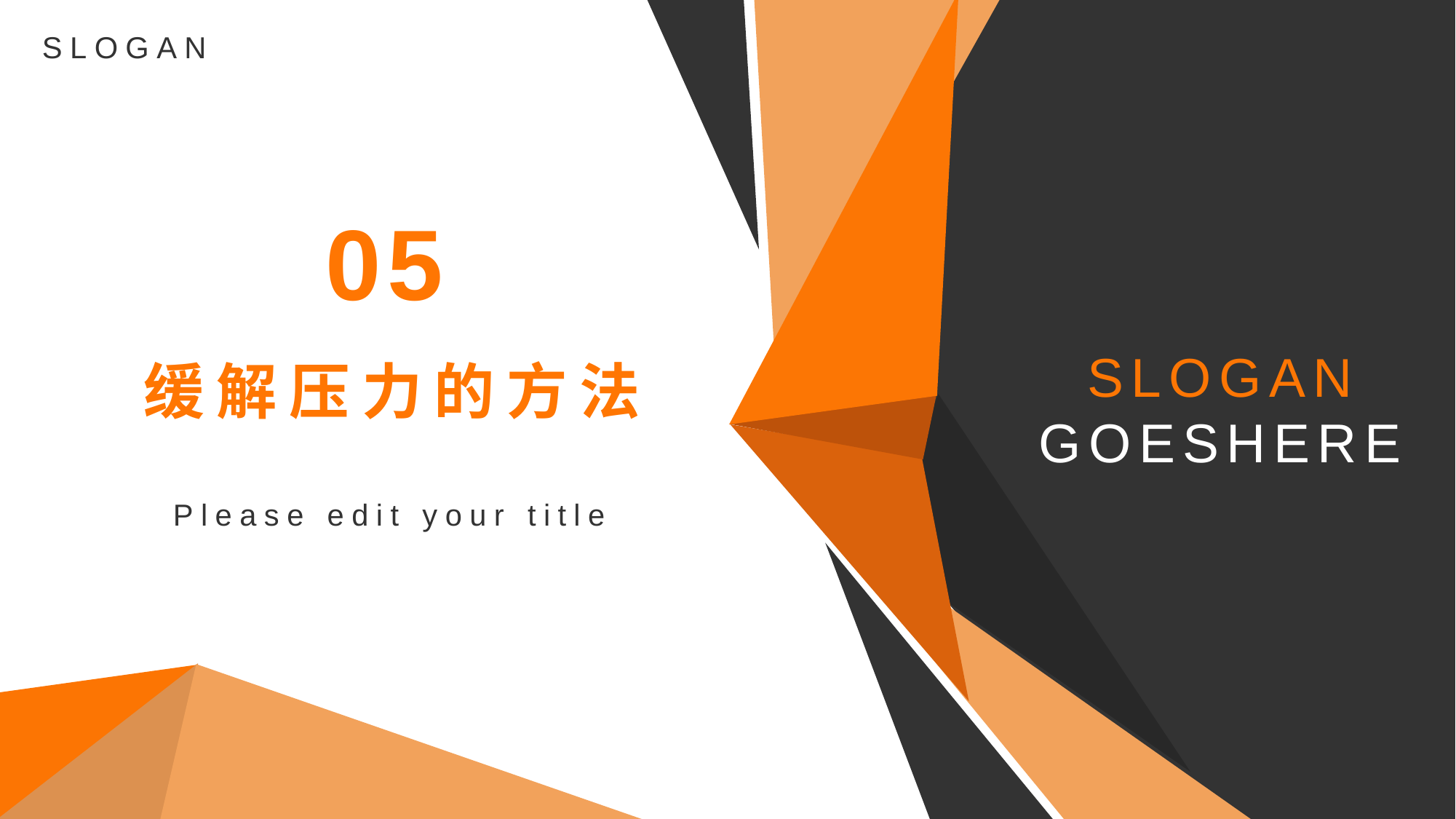

SLOGAN
05
SLOGAN
GOESHERE
缓解压力的方法

Please edit your title